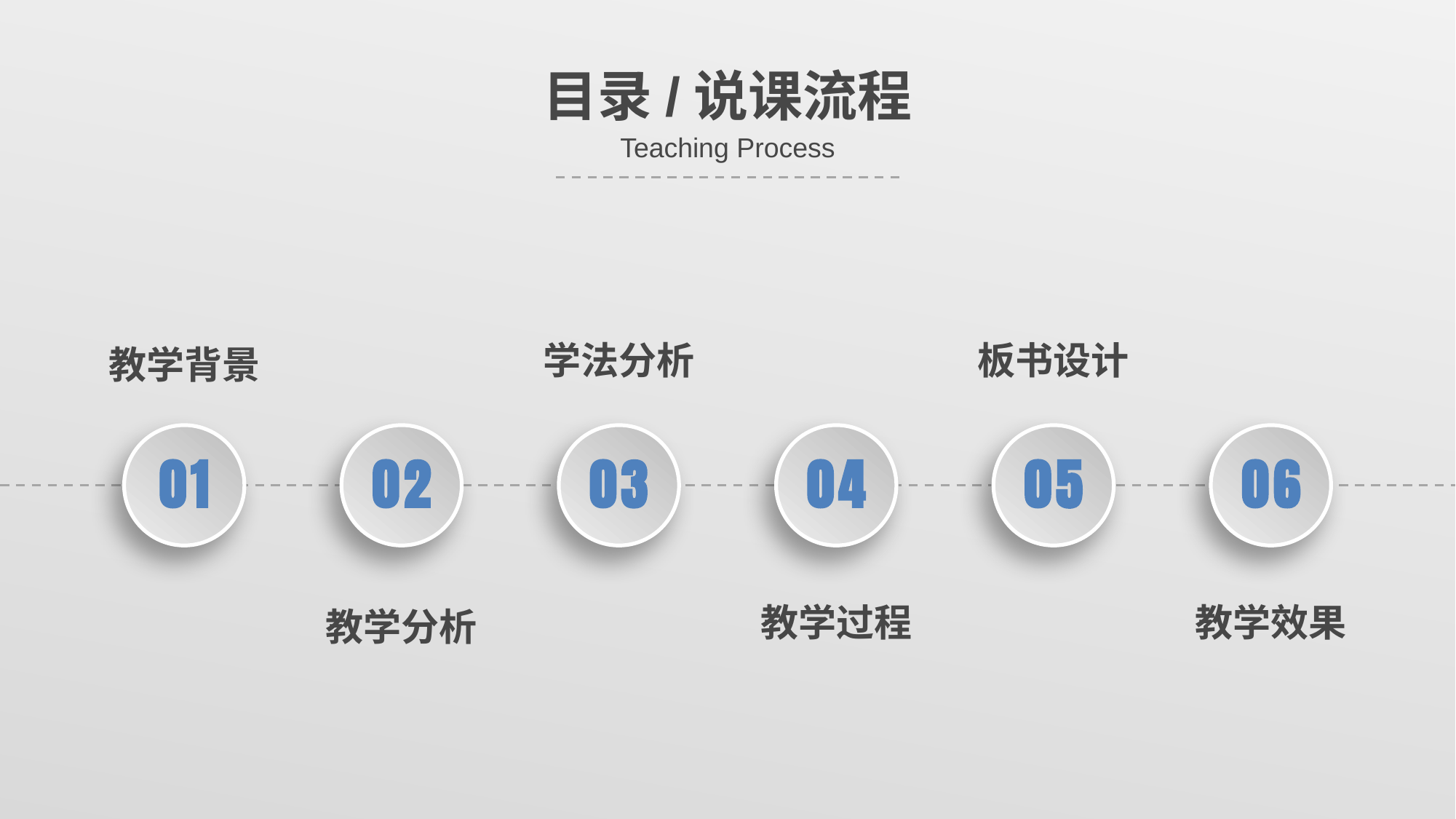

目录/说课流程
Teaching Process
学法分析
板书设计
教学背景

01

02

03

04

05

06
教学过程
教学效果
教学分析